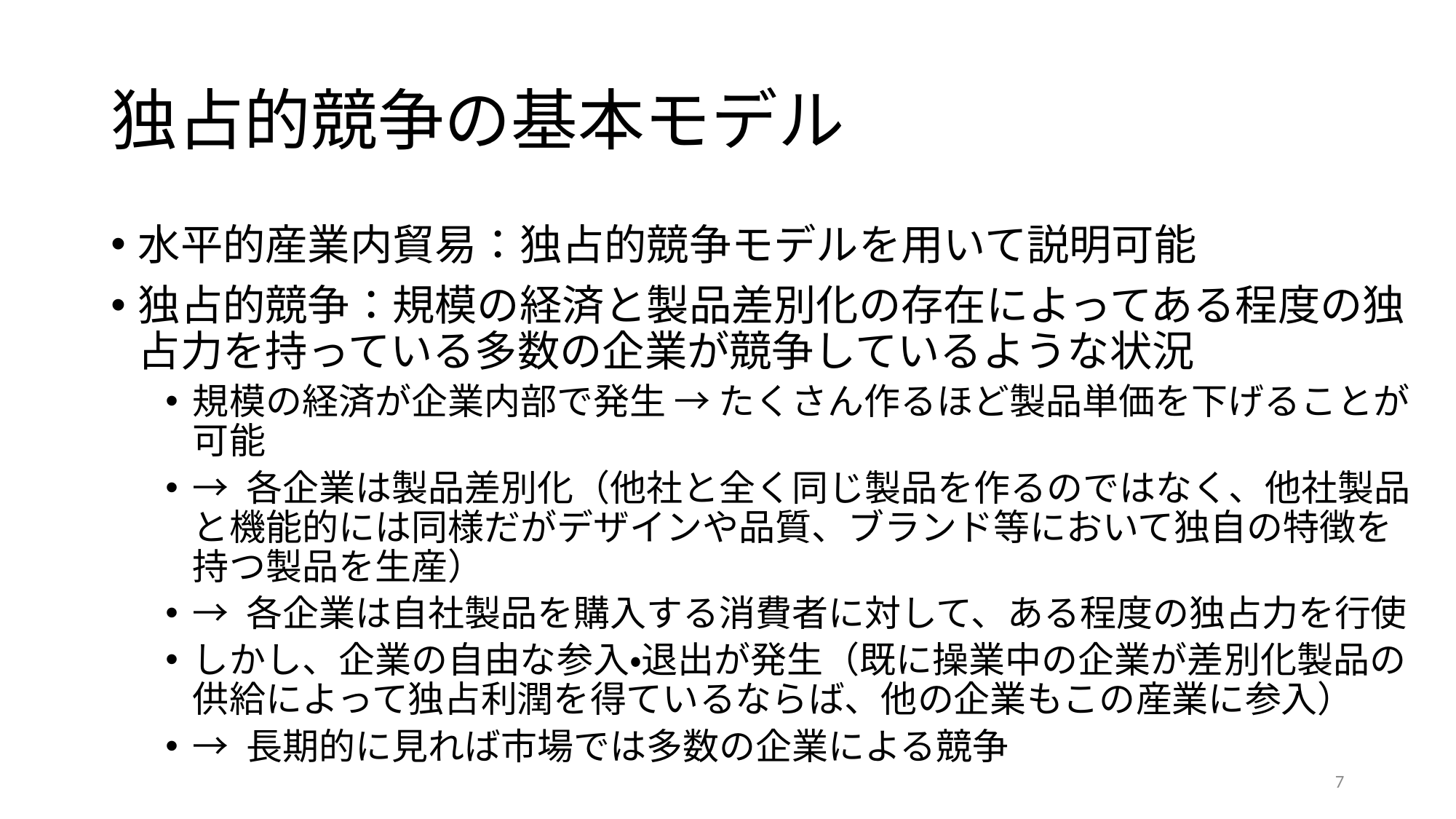

# 独占的競争の基本モデル
水平的産業内貿易：独占的競争モデルを用いて説明可能
独占的競争：規模の経済と製品差別化の存在によってある程度の独占力を持っている多数の企業が競争しているような状況
規模の経済が企業内部で発生 → たくさん作るほど製品単価を下げることが可能
→ 各企業は製品差別化（他社と全く同じ製品を作るのではなく、他社製品と機能的には同様だがデザインや品質、ブランド等において独自の特徴を持つ製品を生産）
→ 各企業は自社製品を購入する消費者に対して、ある程度の独占力を行使
しかし、企業の自由な参入・退出が発生（既に操業中の企業が差別化製品の供給によって独占利潤を得ているならば、他の企業もこの産業に参入）
→ 長期的に見れば市場では多数の企業による競争
7